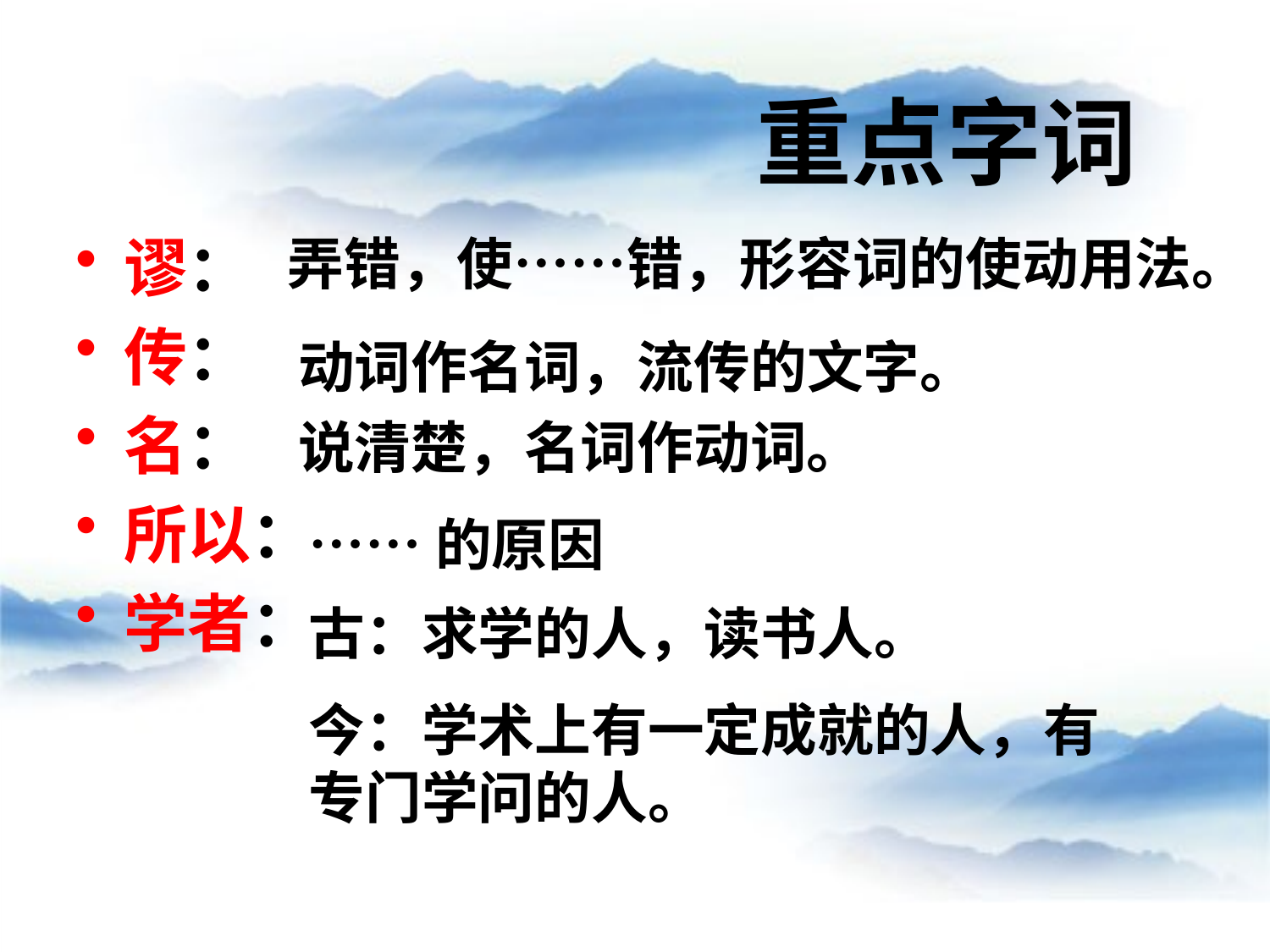

重点字词
谬：
传：
名：
所以：
学者：
弄错，使……错，形容词的使动用法。
动词作名词，流传的文字。
说清楚，名词作动词。
……的原因

古：求学的人，读书人。
今：学术上有一定成就的人，有专门学问的人。